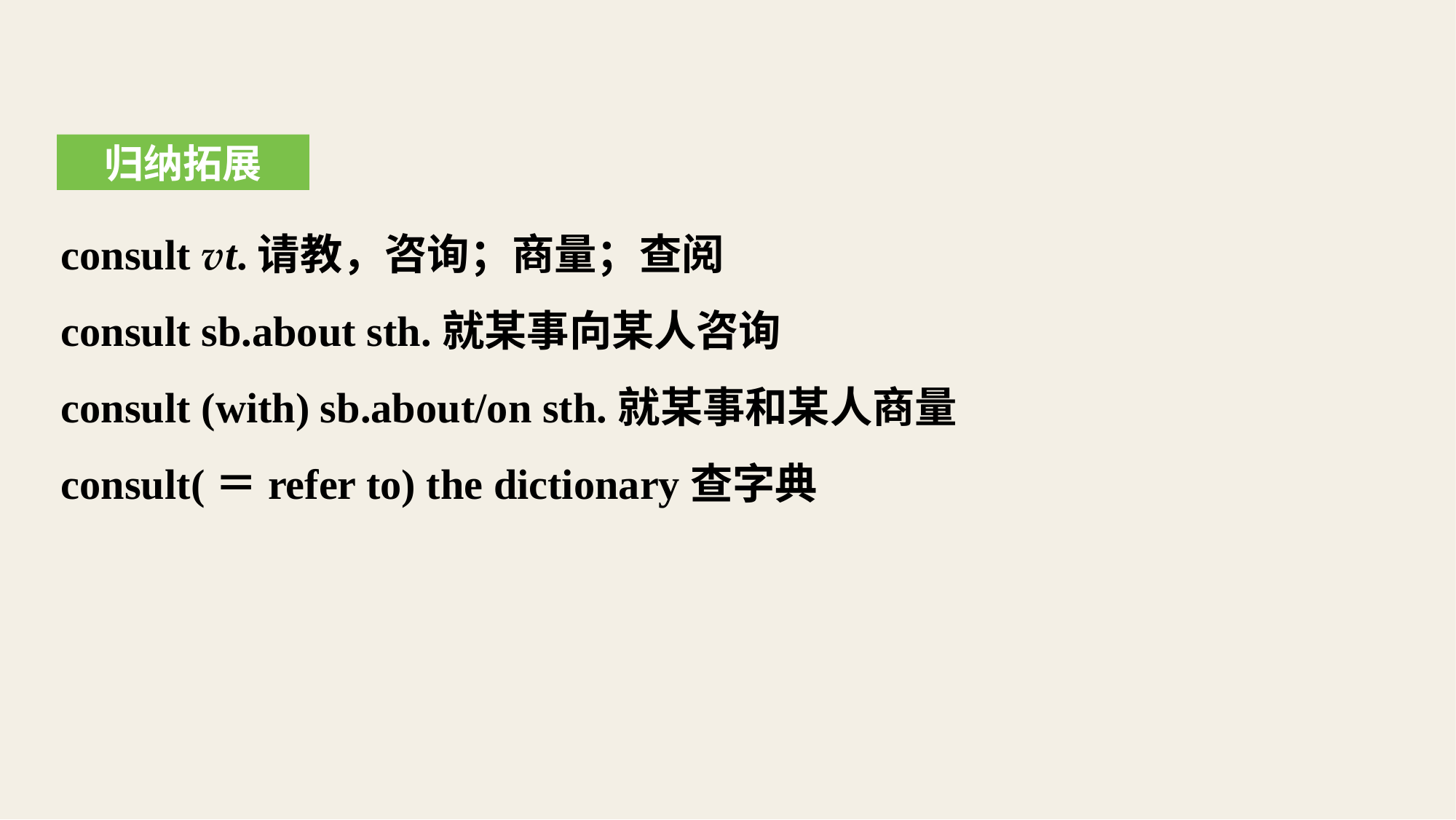

归纳拓展
consult vt.请教，咨询；商量；查阅
consult sb.about sth.就某事向某人咨询
consult (with) sb.about/on sth.就某事和某人商量
consult(＝refer to) the dictionary查字典